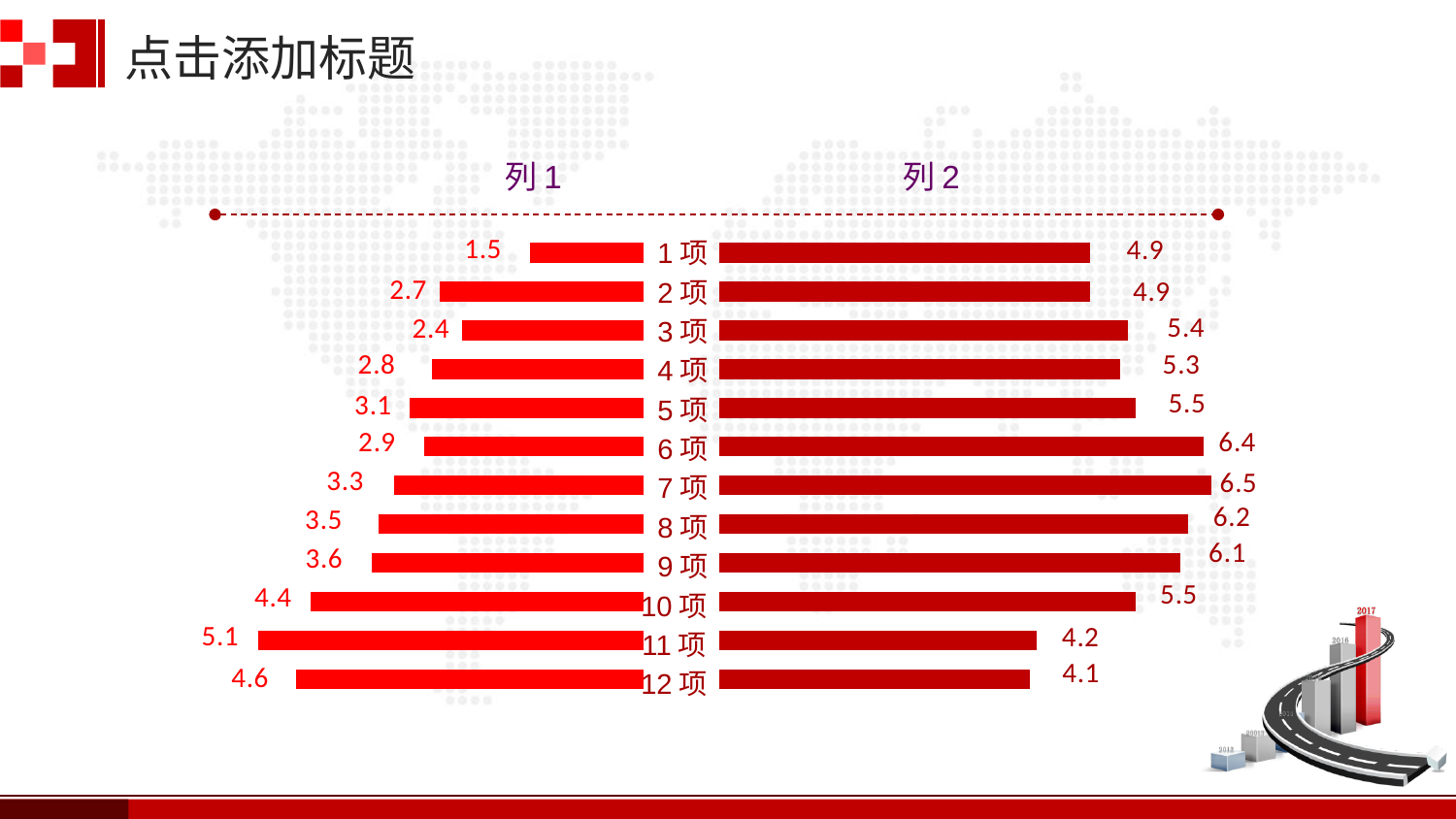

点击添加标题

### Chart

| Category | 列1 | A方面 | 列2 | B方面 |
|---|---|---|---|---|
| 1 | -0.5 | -1.5 | 0.5 | 4.9 |
| 2 | -0.5 | -2.7 | 0.5 | 4.9 |
| 3 | -0.5 | -2.4 | 0.5 | 5.4 |
| 4 | -0.5 | -2.8 | 0.5 | 5.3 |
| 5 | -0.5 | -3.1 | 0.5 | 5.5 |
| 6 | -0.5 | -2.9 | 0.5 | 6.4 |
| 7 | -0.5 | -3.3 | 0.5 | 6.5 |
| 8 | -0.5 | -3.5 | 0.5 | 6.2 |
| 9 | -0.5 | -3.6 | 0.5 | 6.1 |
| 10 | -0.5 | -4.4 | 0.5 | 5.5 |
| 11 | -0.5 | -5.1 | 0.5 | 4.2 |
| 12 | -0.5 | -4.6 | 0.5 | 4.1 |
1项
2项
3项
4项
5项
6项
7项
8项
9项
10项
11项
12项